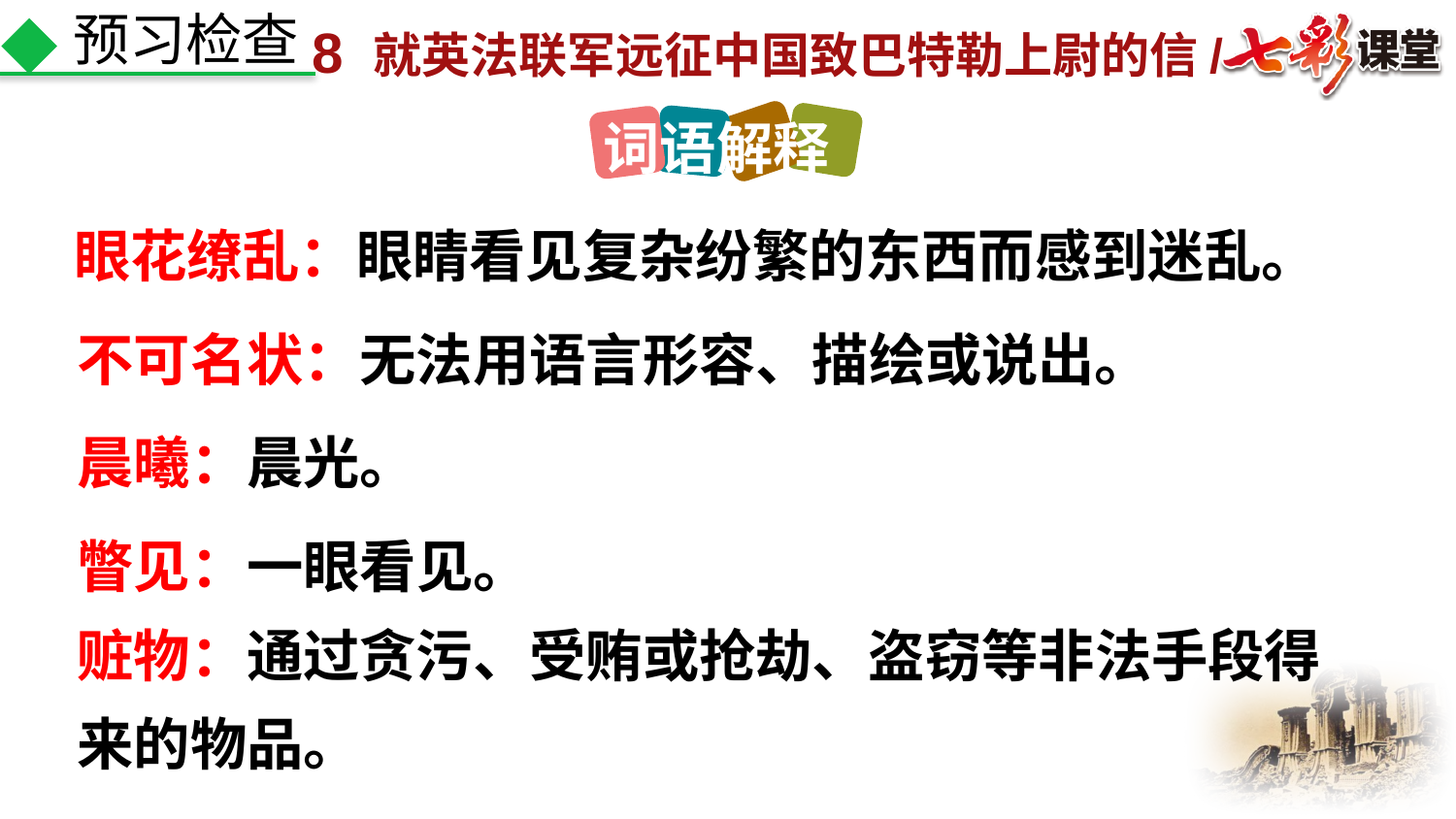

预习检查

词语解释

眼花缭乱：眼睛看见复杂纷繁的东西而感到迷乱。
不可名状：无法用语言形容、描绘或说出。
晨曦：晨光。
瞥见：一眼看见。
赃物：通过贪污、受贿或抢劫、盗窃等非法手段得来的物品。